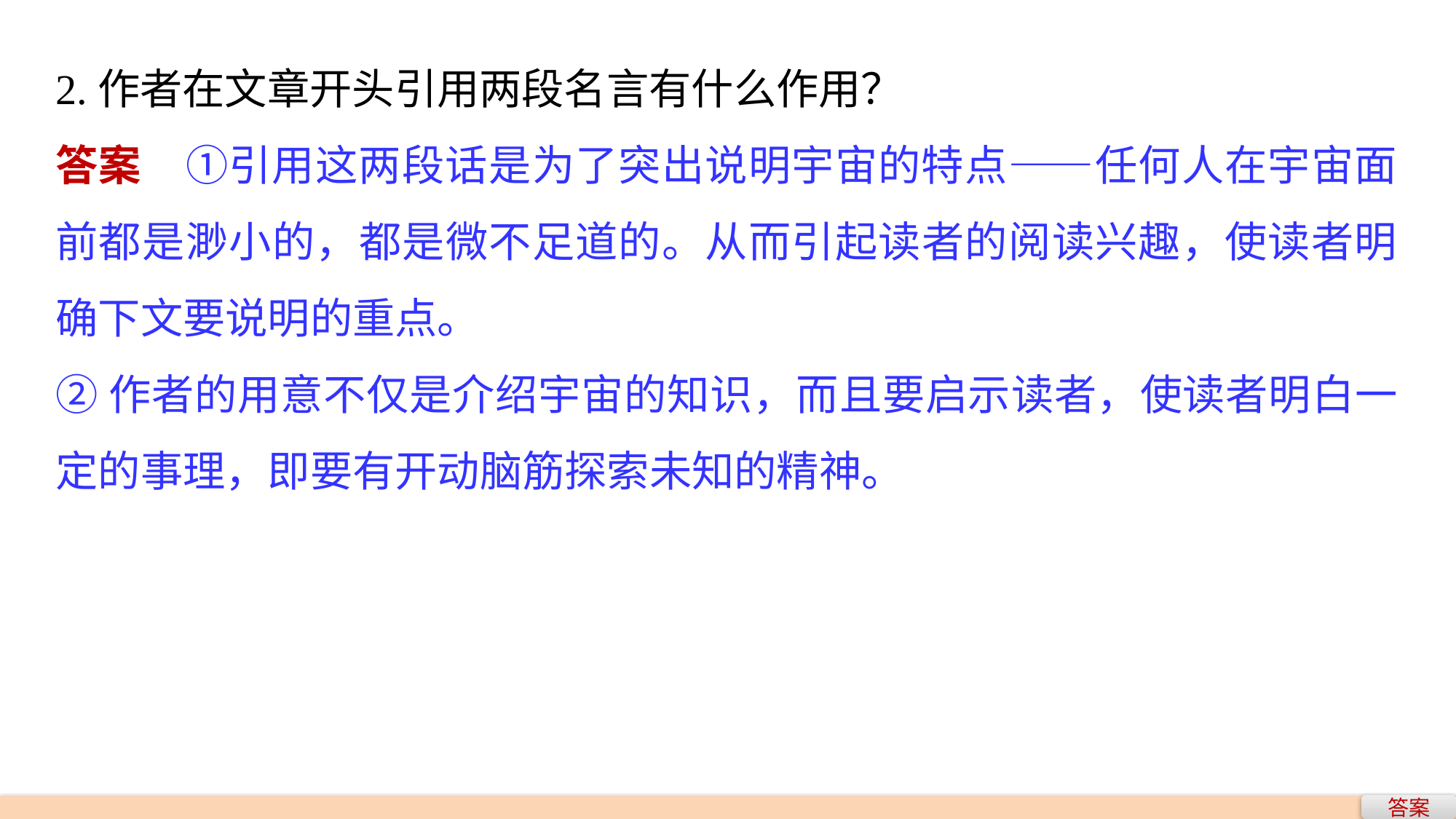

2.作者在文章开头引用两段名言有什么作用？
答案　①引用这两段话是为了突出说明宇宙的特点——任何人在宇宙面前都是渺小的，都是微不足道的。从而引起读者的阅读兴趣，使读者明确下文要说明的重点。
②作者的用意不仅是介绍宇宙的知识，而且要启示读者，使读者明白一定的事理，即要有开动脑筋探索未知的精神。
答案